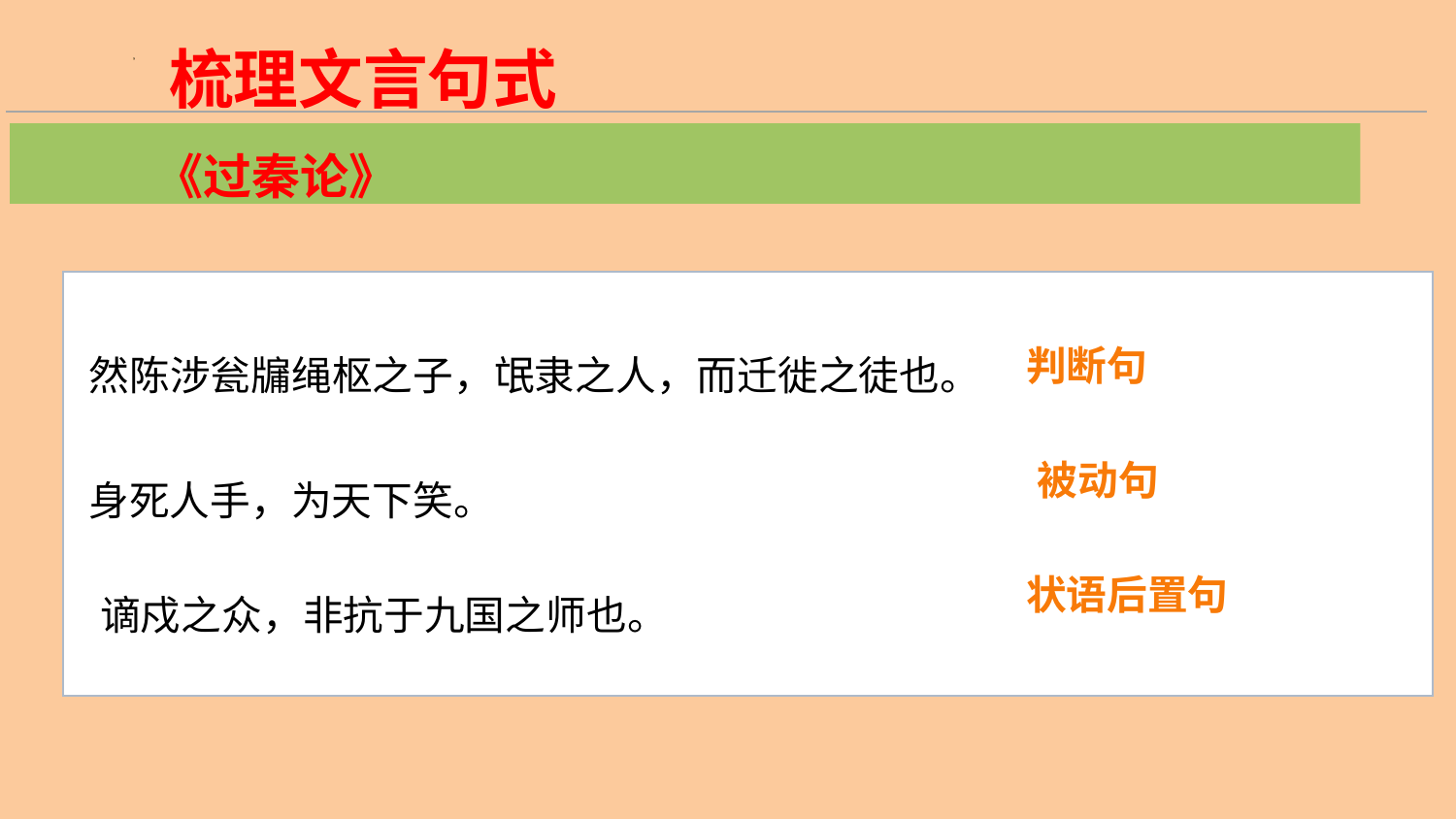

梳理文言句式

《过秦论》

然陈涉瓮牖绳枢之子，氓隶之人，而迁徙之徒也。

判断句
身死人手，为天下笑。
被动句
谪戍之众，非抗于九国之师也。
状语后置句